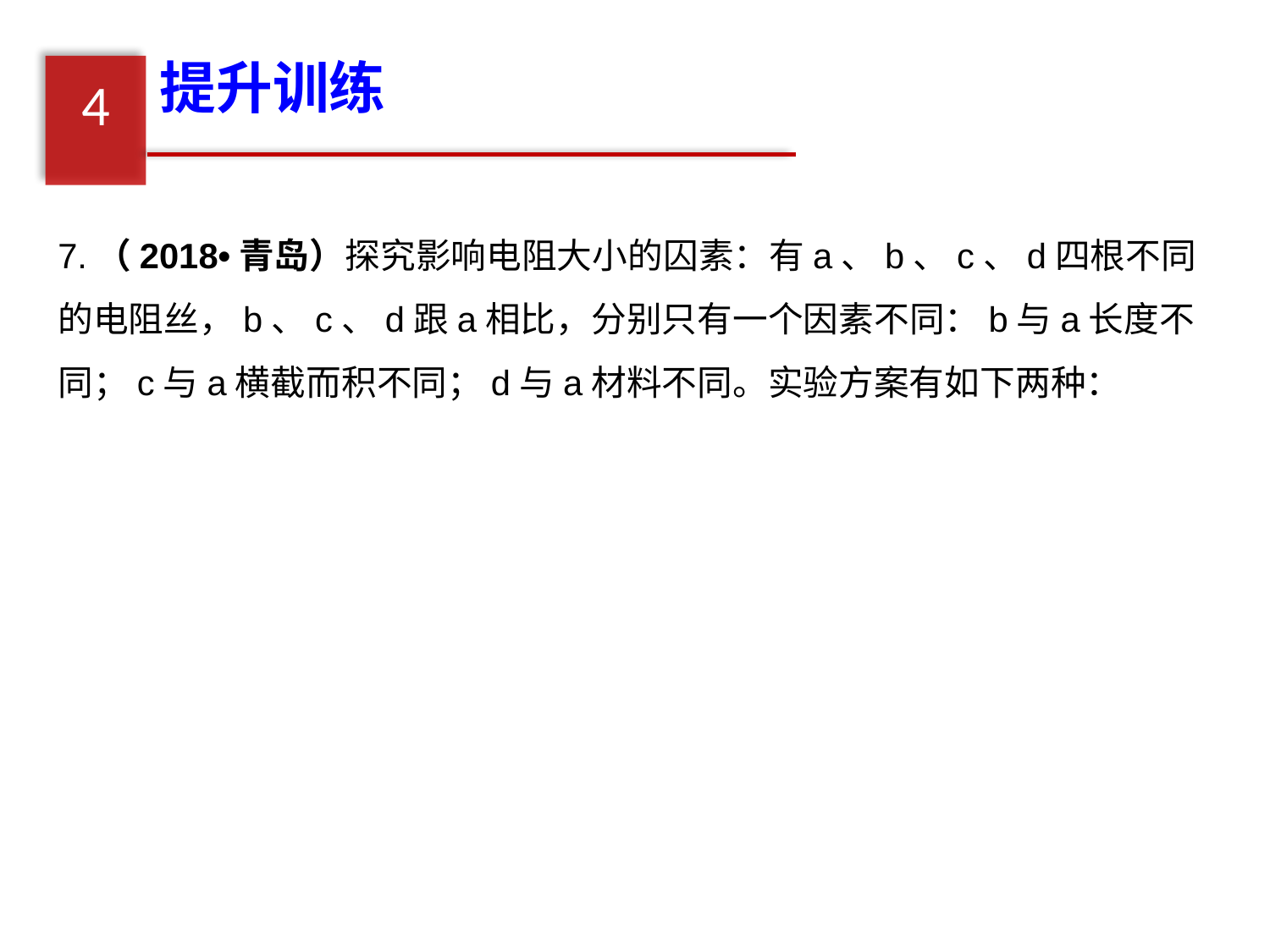

提升训练

4
7.（2018•青岛）探究影响电阻大小的囚素：有a、b、c、d四根不同的电阻丝，b、c、d跟a相比，分别只有一个因素不同：b与a长度不同；c与a横截而积不同；d与a材料不同。实验方案有如下两种：